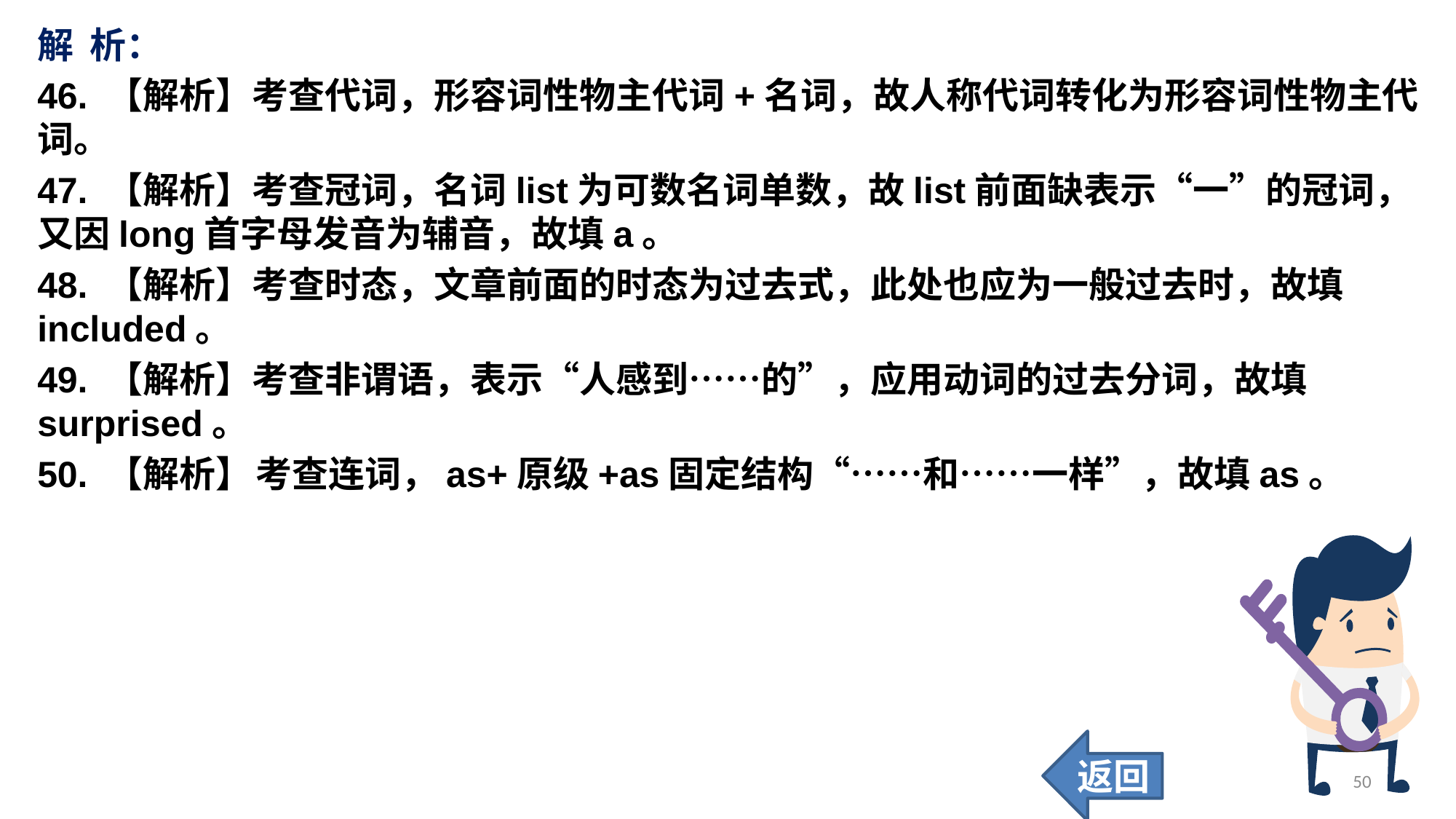

解  析：
46. 【解析】考查代词，形容词性物主代词+名词，故人称代词转化为形容词性物主代词。
47. 【解析】考查冠词，名词list为可数名词单数，故list前面缺表示“一”的冠词，又因long首字母发音为辅音，故填a。
48. 【解析】考查时态，文章前面的时态为过去式，此处也应为一般过去时，故填included。
49. 【解析】考查非谓语，表示“人感到……的”，应用动词的过去分词，故填surprised。
50. 【解析】	考查连词，as+原级+as固定结构“……和……一样”，故填as。

返回
50